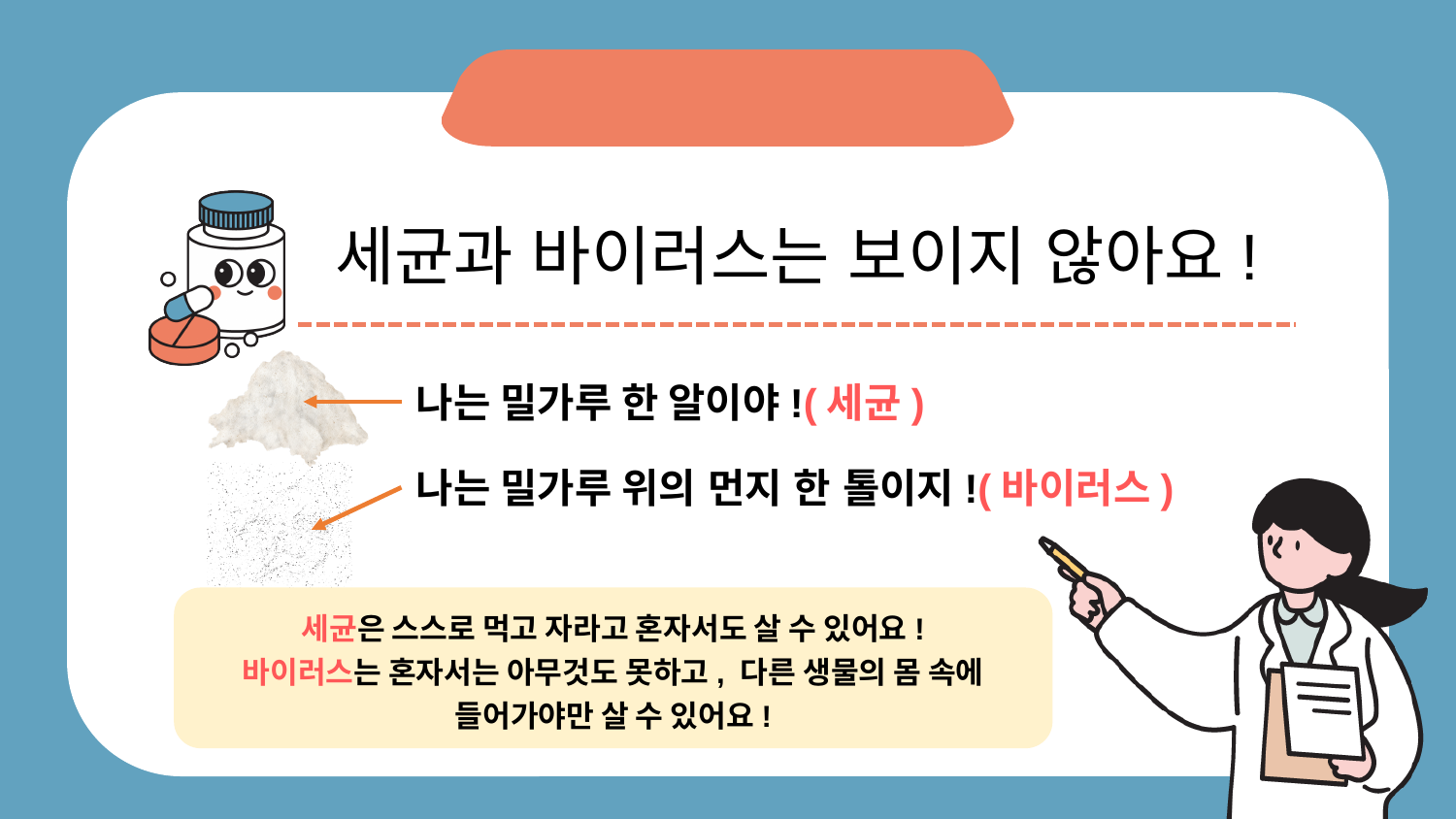

세균과 바이러스는 보이지 않아요!

나는 밀가루 한 알이야!(세균)

나는 밀가루 위의 먼지 한 톨이지!(바이러스)
세균은 스스로 먹고 자라고 혼자서도 살 수 있어요!
바이러스는 혼자서는 아무것도 못하고, 다른 생물의 몸 속에 들어가야만 살 수 있어요!